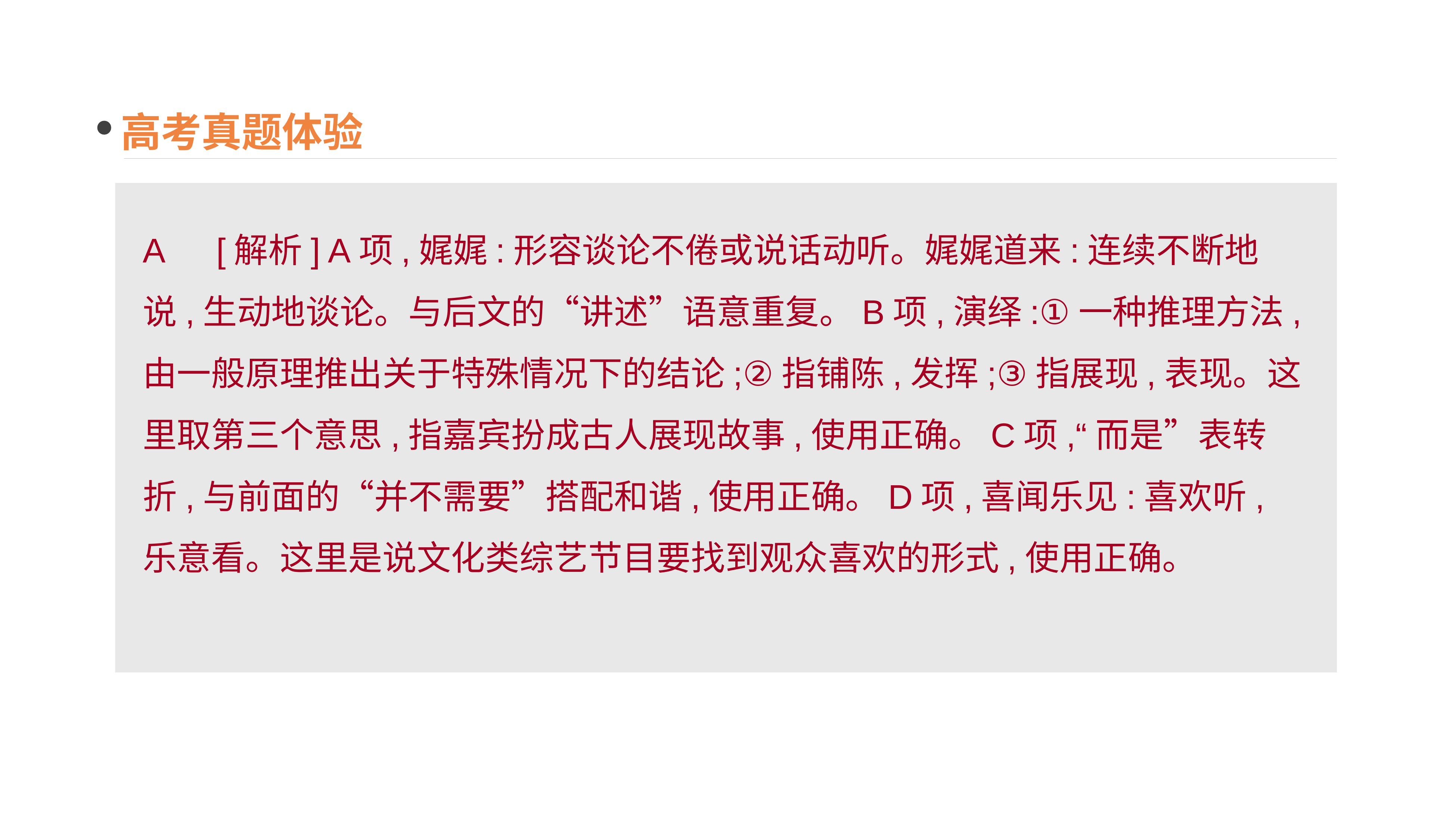

高考真题体验

A　[解析] A项,娓娓:形容谈论不倦或说话动听。娓娓道来:连续不断地说,生动地谈论。与后文的“讲述”语意重复。B项,演绎:①一种推理方法,由一般原理推出关于特殊情况下的结论;②指铺陈,发挥;③指展现,表现。这里取第三个意思,指嘉宾扮成古人展现故事,使用正确。C项,“而是”表转折,与前面的“并不需要”搭配和谐,使用正确。D项,喜闻乐见:喜欢听,乐意看。这里是说文化类综艺节目要找到观众喜欢的形式,使用正确。